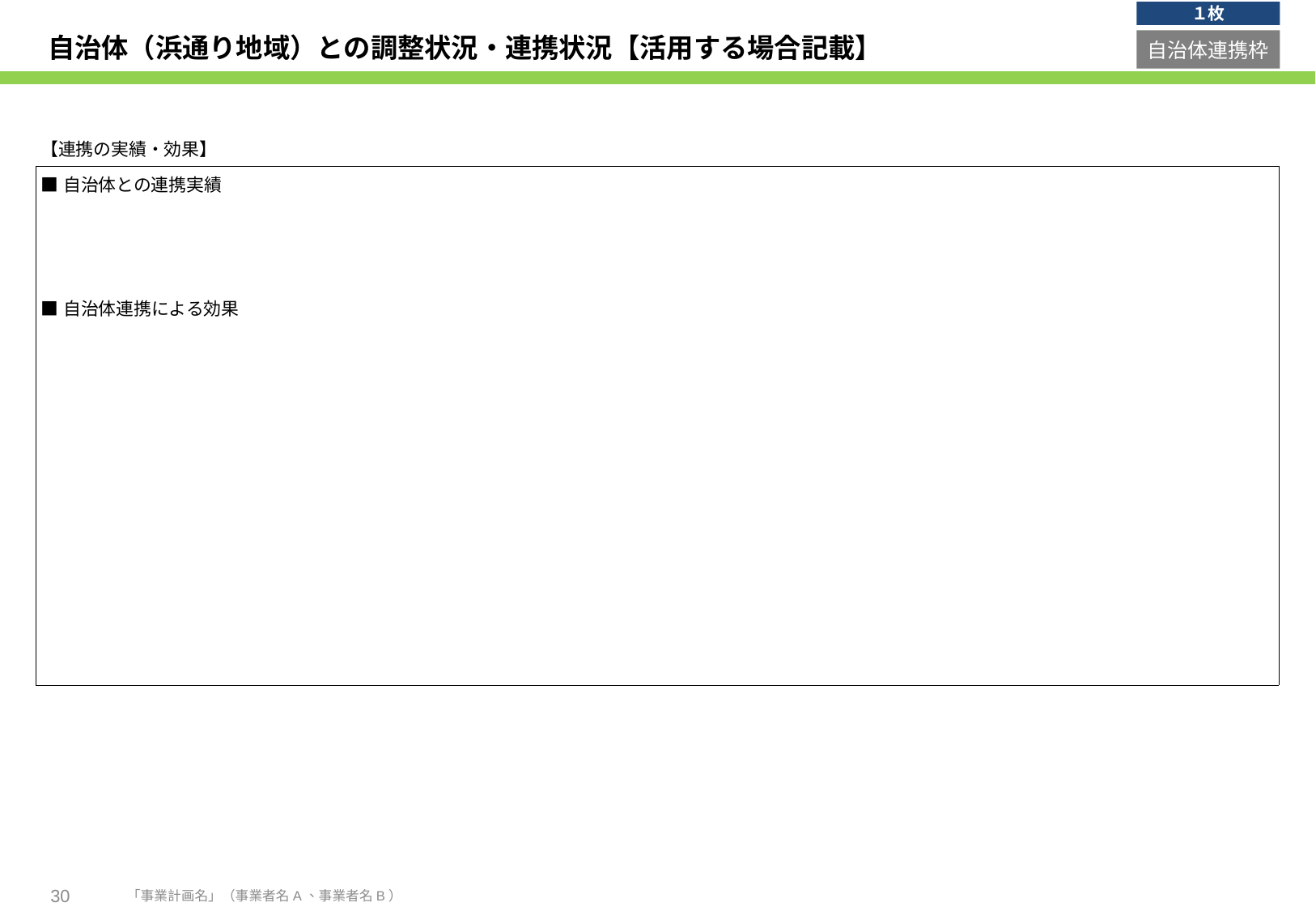

１枚
# 自治体（浜通り地域）との調整状況・連携状況【活用する場合記載】
自治体連携枠
| 【連携の実績・効果】 |  |
| --- | --- |
| ■自治体との連携実績 ■自治体連携による効果 | 実績値 |
30
「事業計画名」（事業者名A、事業者名B）